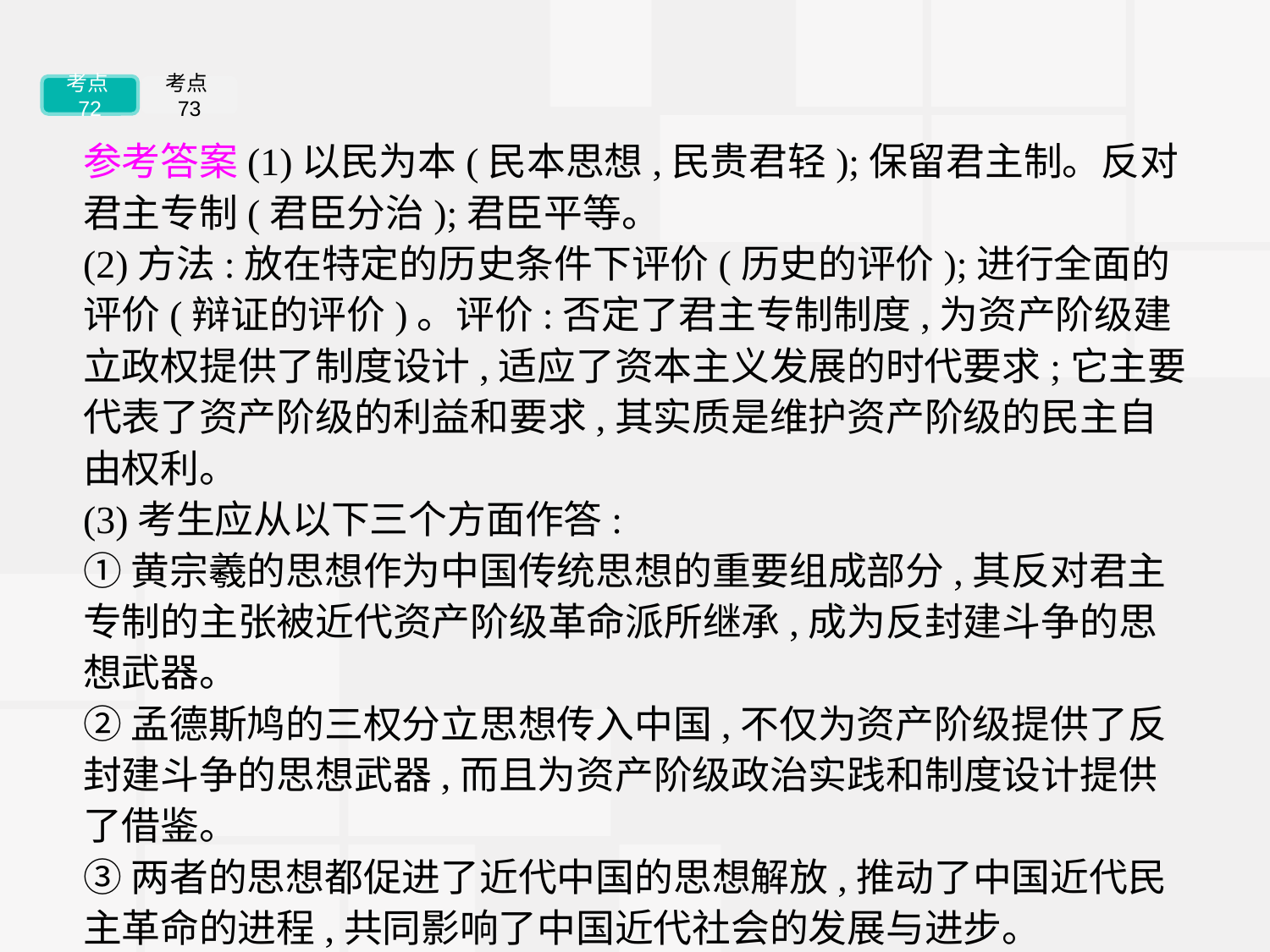

考点72
考点73
参考答案(1)以民为本(民本思想,民贵君轻);保留君主制。反对君主专制(君臣分治);君臣平等。
(2)方法:放在特定的历史条件下评价(历史的评价);进行全面的评价(辩证的评价)。评价:否定了君主专制制度,为资产阶级建立政权提供了制度设计,适应了资本主义发展的时代要求;它主要代表了资产阶级的利益和要求,其实质是维护资产阶级的民主自由权利。
(3)考生应从以下三个方面作答:
①黄宗羲的思想作为中国传统思想的重要组成部分,其反对君主专制的主张被近代资产阶级革命派所继承,成为反封建斗争的思想武器。
②孟德斯鸠的三权分立思想传入中国,不仅为资产阶级提供了反封建斗争的思想武器,而且为资产阶级政治实践和制度设计提供了借鉴。
③两者的思想都促进了近代中国的思想解放,推动了中国近代民主革命的进程,共同影响了中国近代社会的发展与进步。